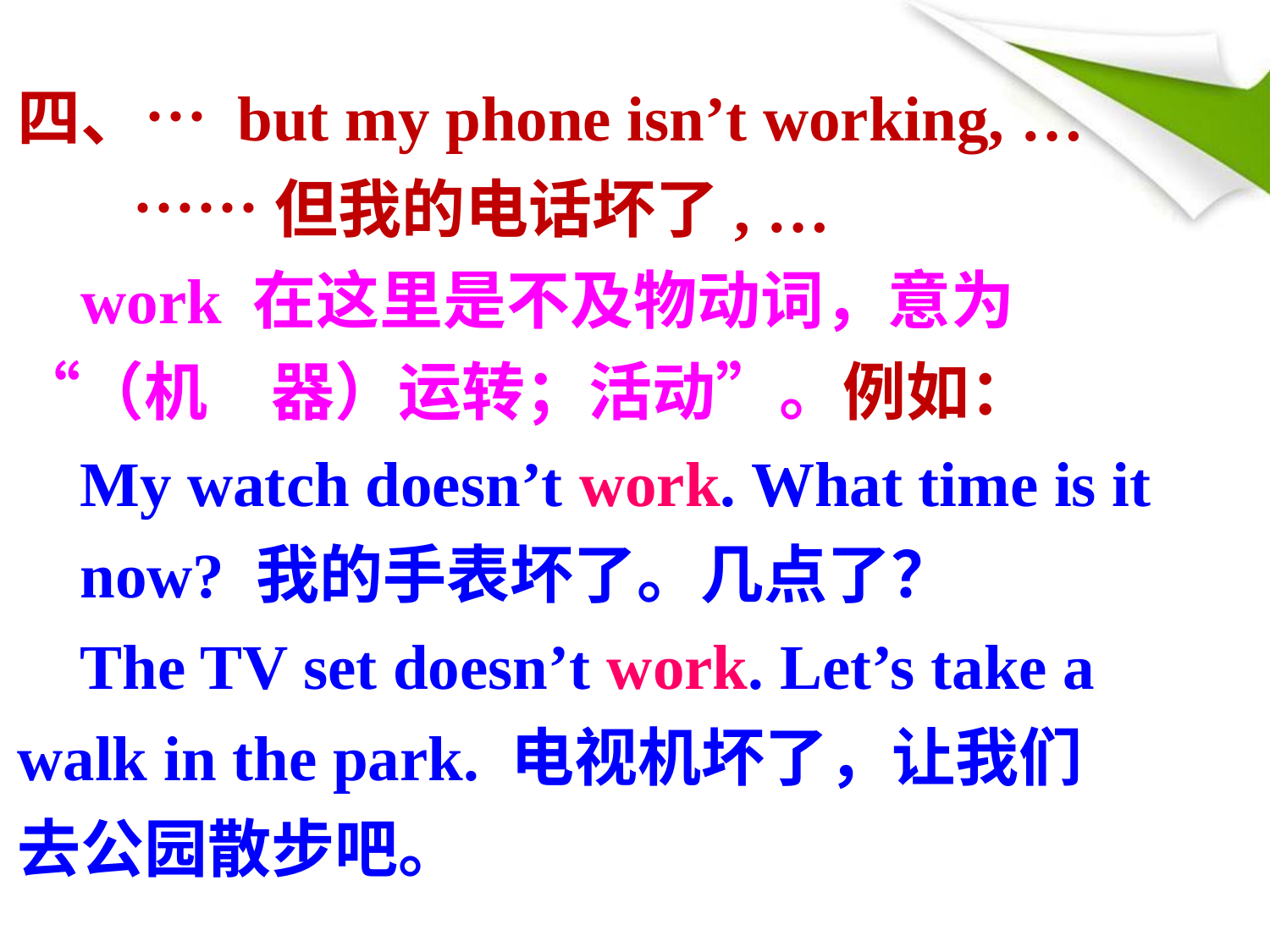

四、… but my phone isn’t working, …
        ……但我的电话坏了, …
    work 在这里是不及物动词，意为“（机	器）运转；活动”。例如：
	My watch doesn’t work. What time is it 	now? 我的手表坏了。几点了？
	The TV set doesn’t work. Let’s take a 	walk in the park. 电视机坏了，让我们	去公园散步吧。